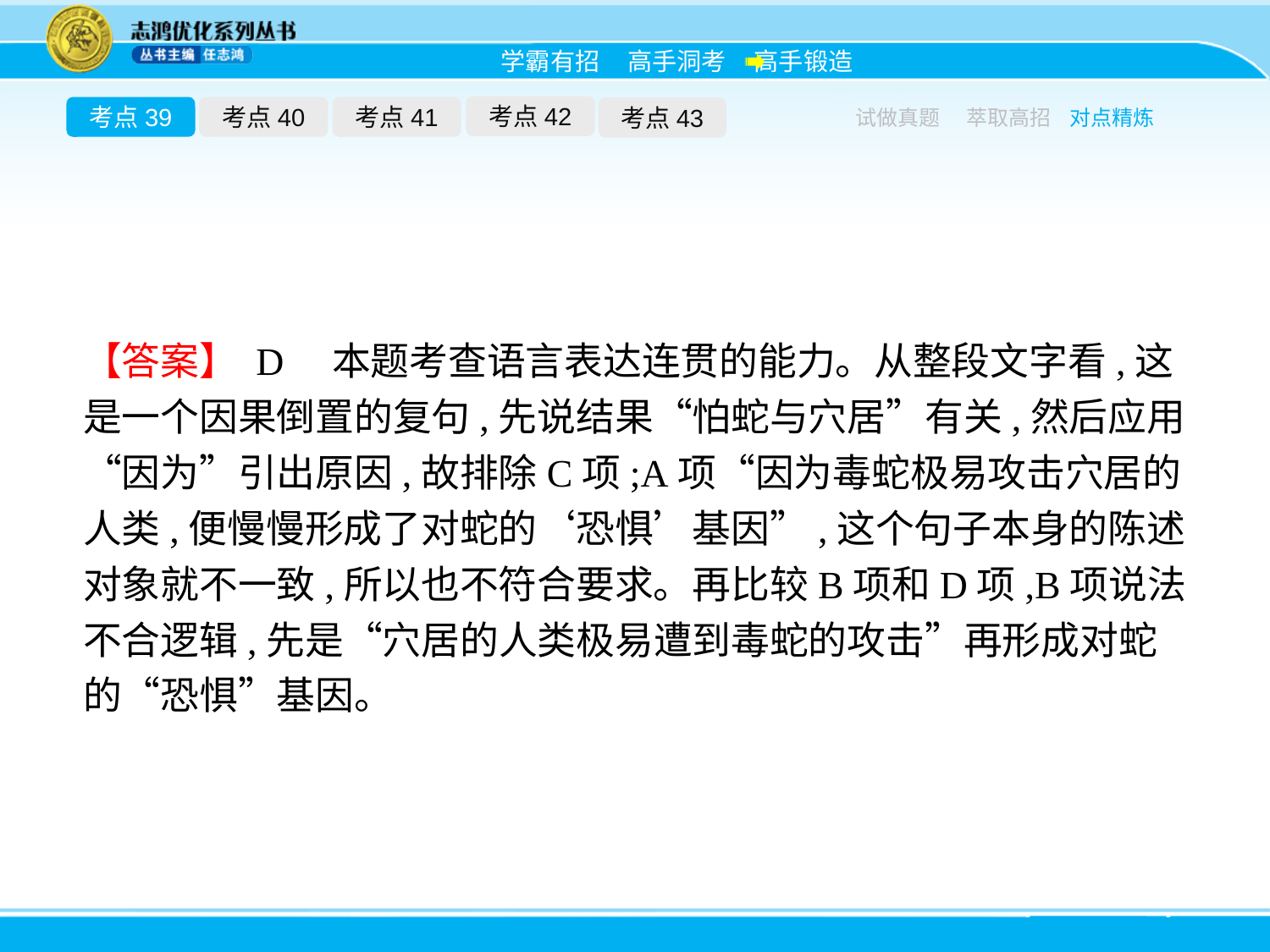

考点42
考点39
考点40
考点41
考点43
试做真题
萃取高招
对点精炼
【答案】 D　本题考查语言表达连贯的能力。从整段文字看,这是一个因果倒置的复句,先说结果“怕蛇与穴居”有关,然后应用“因为”引出原因,故排除C项;A项“因为毒蛇极易攻击穴居的人类,便慢慢形成了对蛇的‘恐惧’基因”,这个句子本身的陈述对象就不一致,所以也不符合要求。再比较B项和D项,B项说法不合逻辑,先是“穴居的人类极易遭到毒蛇的攻击”再形成对蛇的“恐惧”基因。